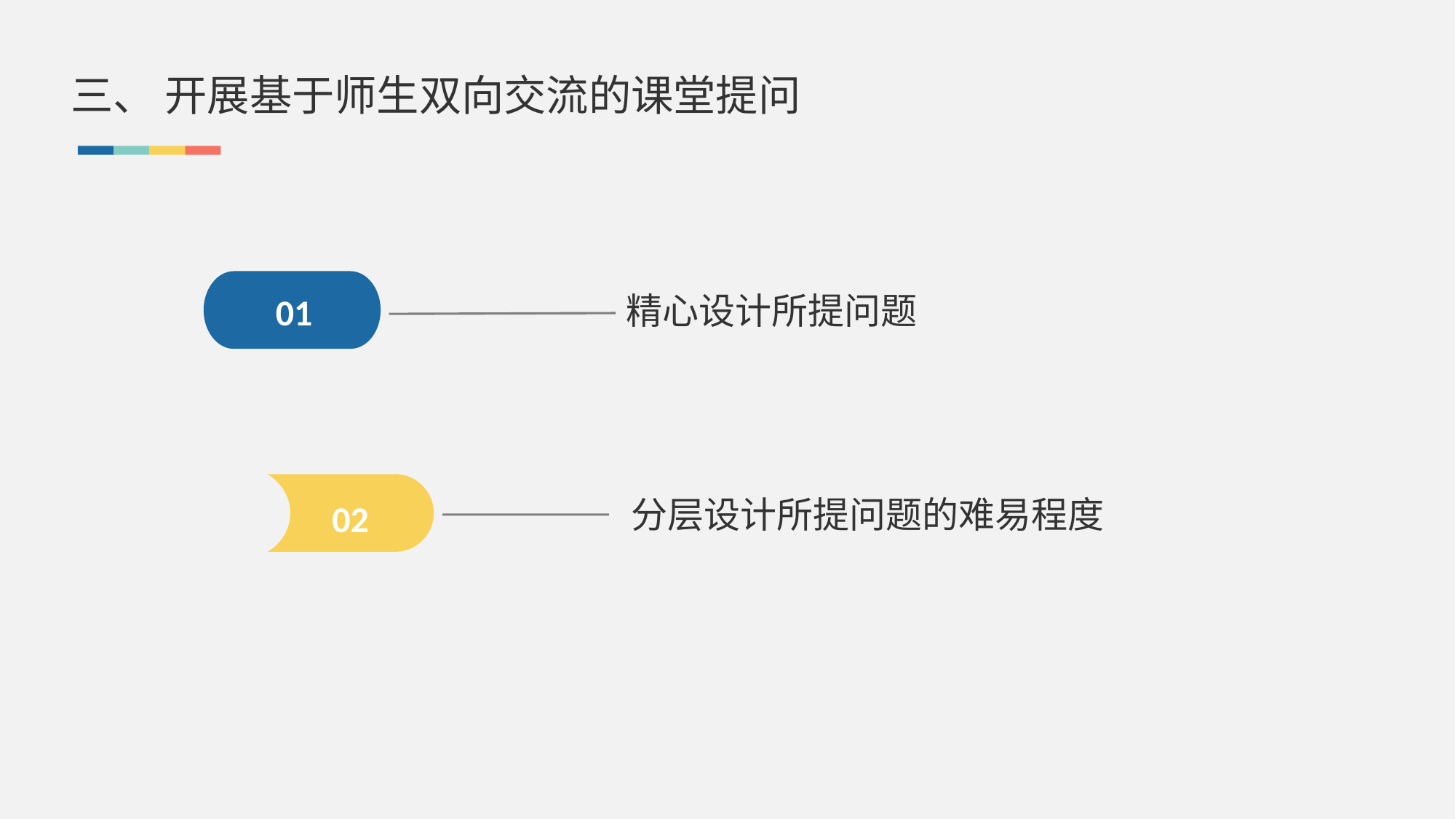

三、 开展基于师生双向交流的课堂提问

01
精心设计所提问题

分层设计所提问题的难易程度
02